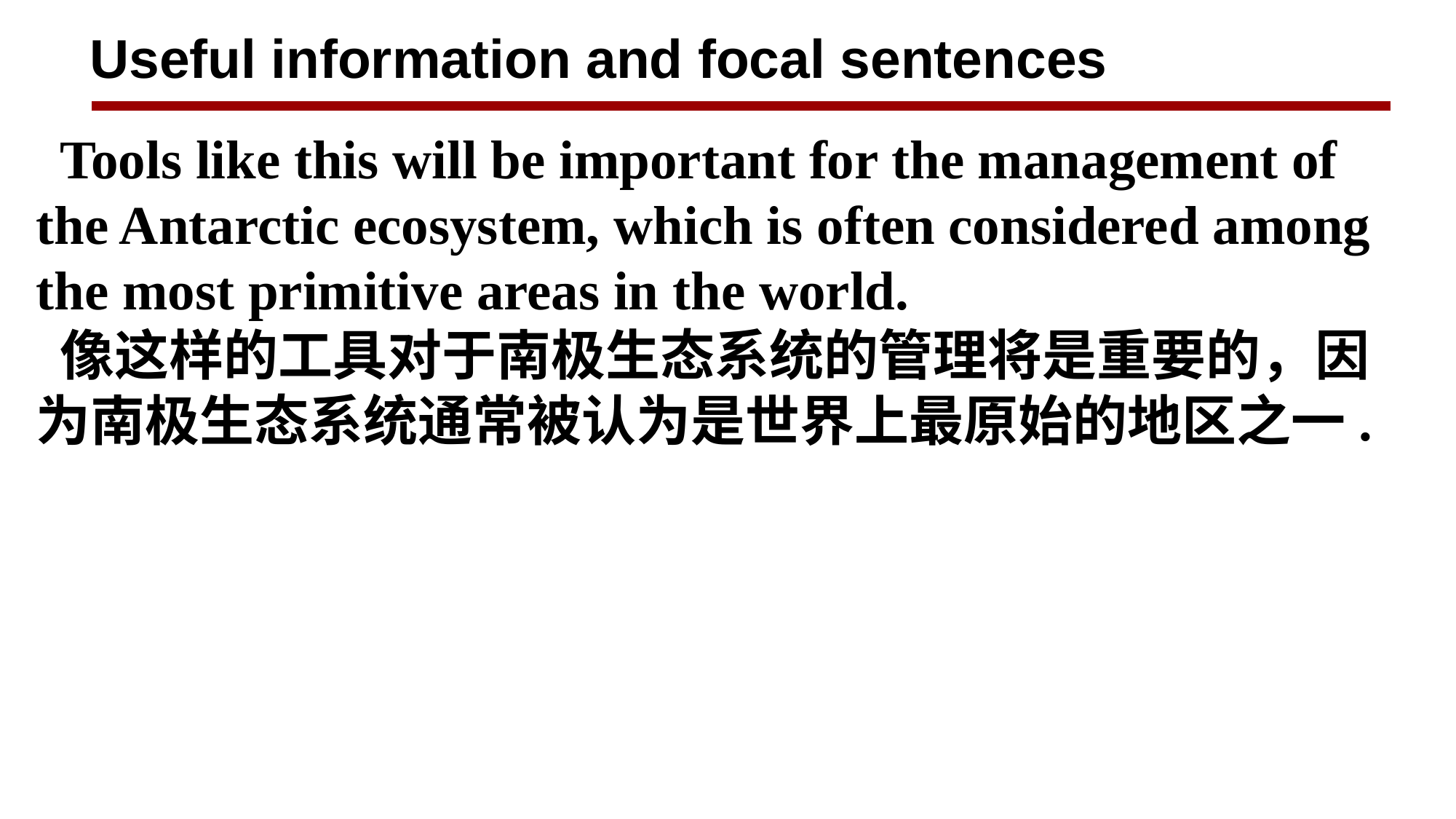

Useful information and focal sentences
Tools like this will be important for the management of the Antarctic ecosystem, which is often considered among the most primitive areas in the world.
像这样的工具对于南极生态系统的管理将是重要的，因为南极生态系统通常被认为是世界上最原始的地区之一.